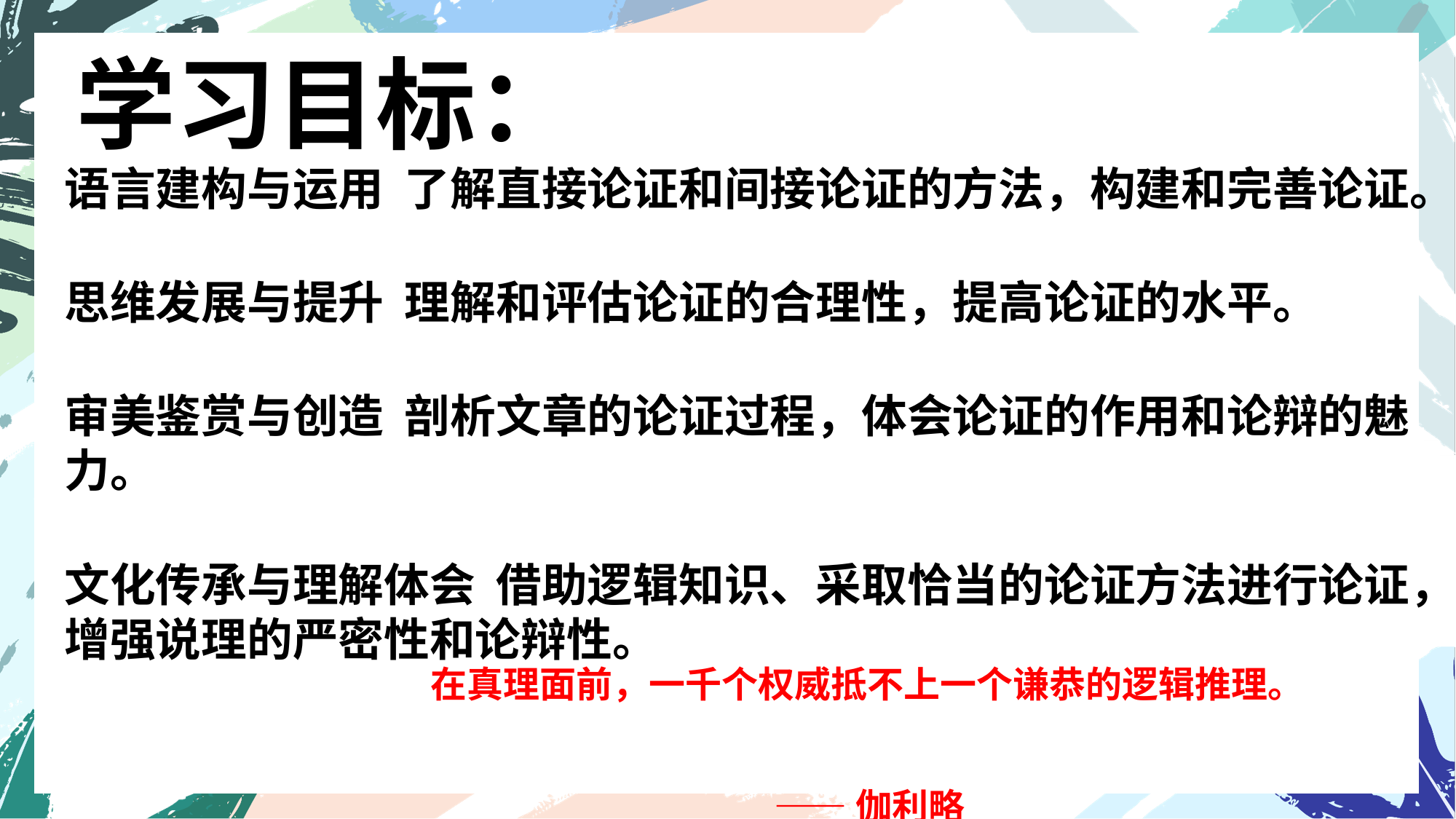

学习目标：
语言建构与运用  了解直接论证和间接论证的方法，构建和完善论证。

思维发展与提升  理解和评估论证的合理性，提高论证的水平。

审美鉴赏与创造  剖析文章的论证过程，体会论证的作用和论辩的魅力。

文化传承与理解体会  借助逻辑知识、采取恰当的论证方法进行论证，增强说理的严密性和论辩性。
在真理面前，一千个权威抵不上一个谦恭的逻辑推理。

                                          ——伽利略